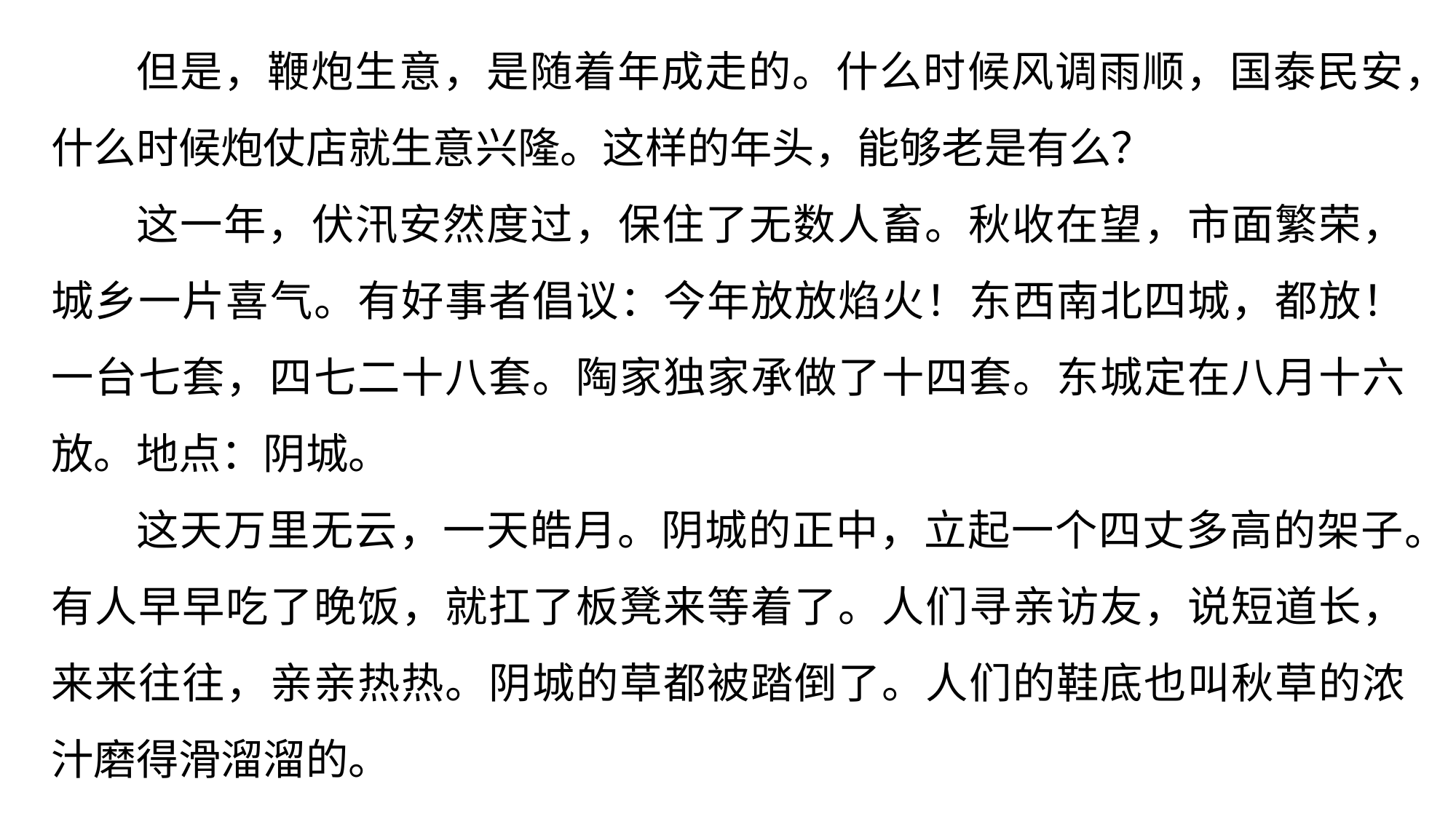

但是，鞭炮生意，是随着年成走的。什么时候风调雨顺，国泰民安，什么时候炮仗店就生意兴隆。这样的年头，能够老是有么？
这一年，伏汛安然度过，保住了无数人畜。秋收在望，市面繁荣，城乡一片喜气。有好事者倡议：今年放放焰火！东西南北四城，都放！一台七套，四七二十八套。陶家独家承做了十四套。东城定在八月十六放。地点：阴城。
这天万里无云，一天皓月。阴城的正中，立起一个四丈多高的架子。有人早早吃了晚饭，就扛了板凳来等着了。人们寻亲访友，说短道长，来来往往，亲亲热热。阴城的草都被踏倒了。人们的鞋底也叫秋草的浓汁磨得滑溜溜的。